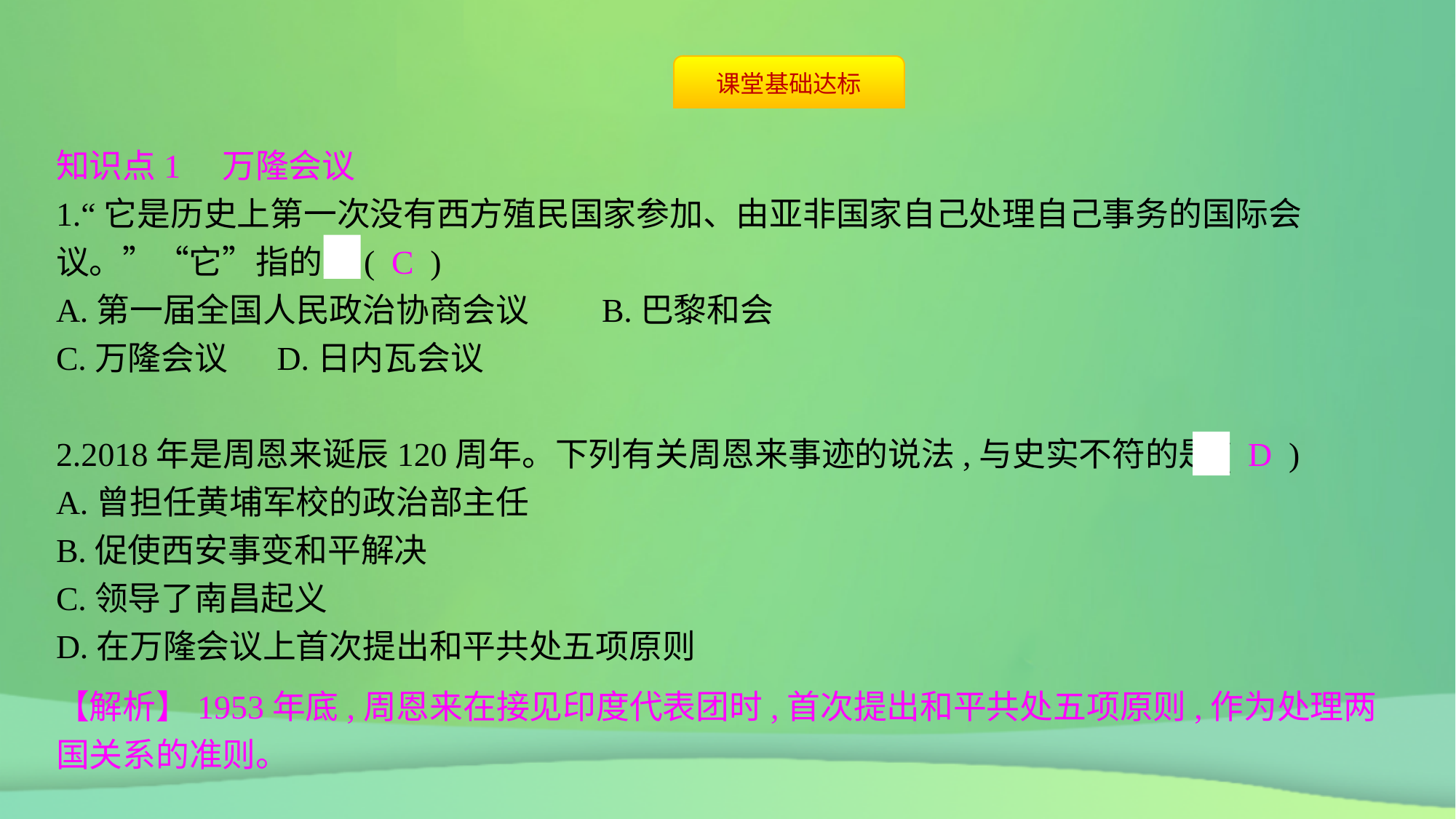

知识点1　万隆会议
1.“它是历史上第一次没有西方殖民国家参加、由亚非国家自己处理自己事务的国际会议。”“它”指的是(  C  )
A.第一届全国人民政治协商会议	B.巴黎和会
C.万隆会议	D.日内瓦会议

2.2018年是周恩来诞辰120周年。下列有关周恩来事迹的说法,与史实不符的是(  D  )
A.曾担任黄埔军校的政治部主任
B.促使西安事变和平解决
C.领导了南昌起义
D.在万隆会议上首次提出和平共处五项原则

【解析】1953年底,周恩来在接见印度代表团时,首次提出和平共处五项原则,作为处理两国关系的准则。